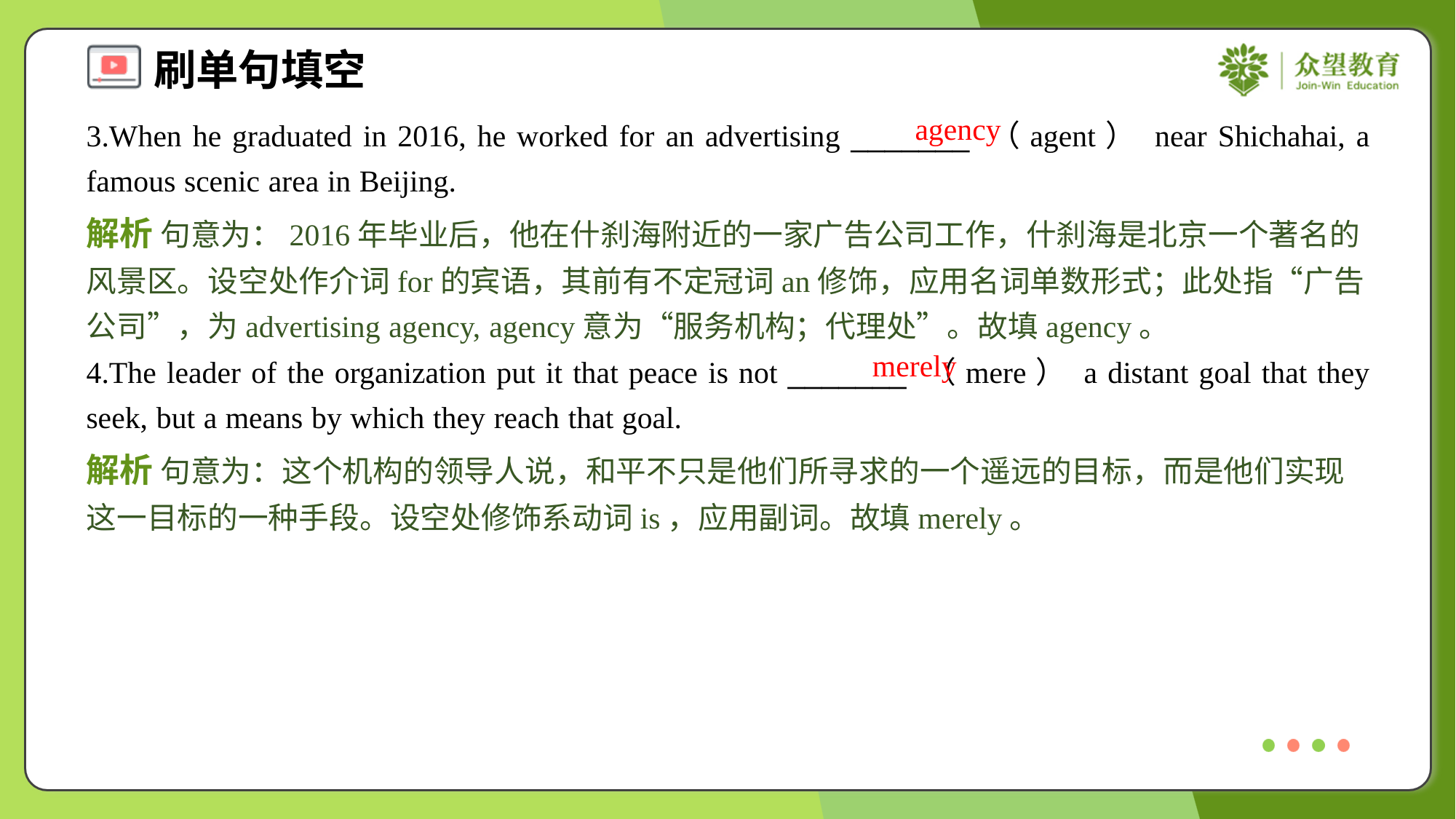

agency
3.When he graduated in 2016, he worked for an advertising _______ （agent） near Shichahai, a famous scenic area in Beijing.
解析 句意为：2016年毕业后，他在什刹海附近的一家广告公司工作，什刹海是北京一个著名的风景区。设空处作介词for的宾语，其前有不定冠词an修饰，应用名词单数形式；此处指“广告公司”，为advertising agency, agency意为“服务机构；代理处”。故填agency。
merely
4.The leader of the organization put it that peace is not _______ （mere） a distant goal that they seek, but a means by which they reach that goal.
解析 句意为：这个机构的领导人说，和平不只是他们所寻求的一个遥远的目标，而是他们实现这一目标的一种手段。设空处修饰系动词is，应用副词。故填merely。